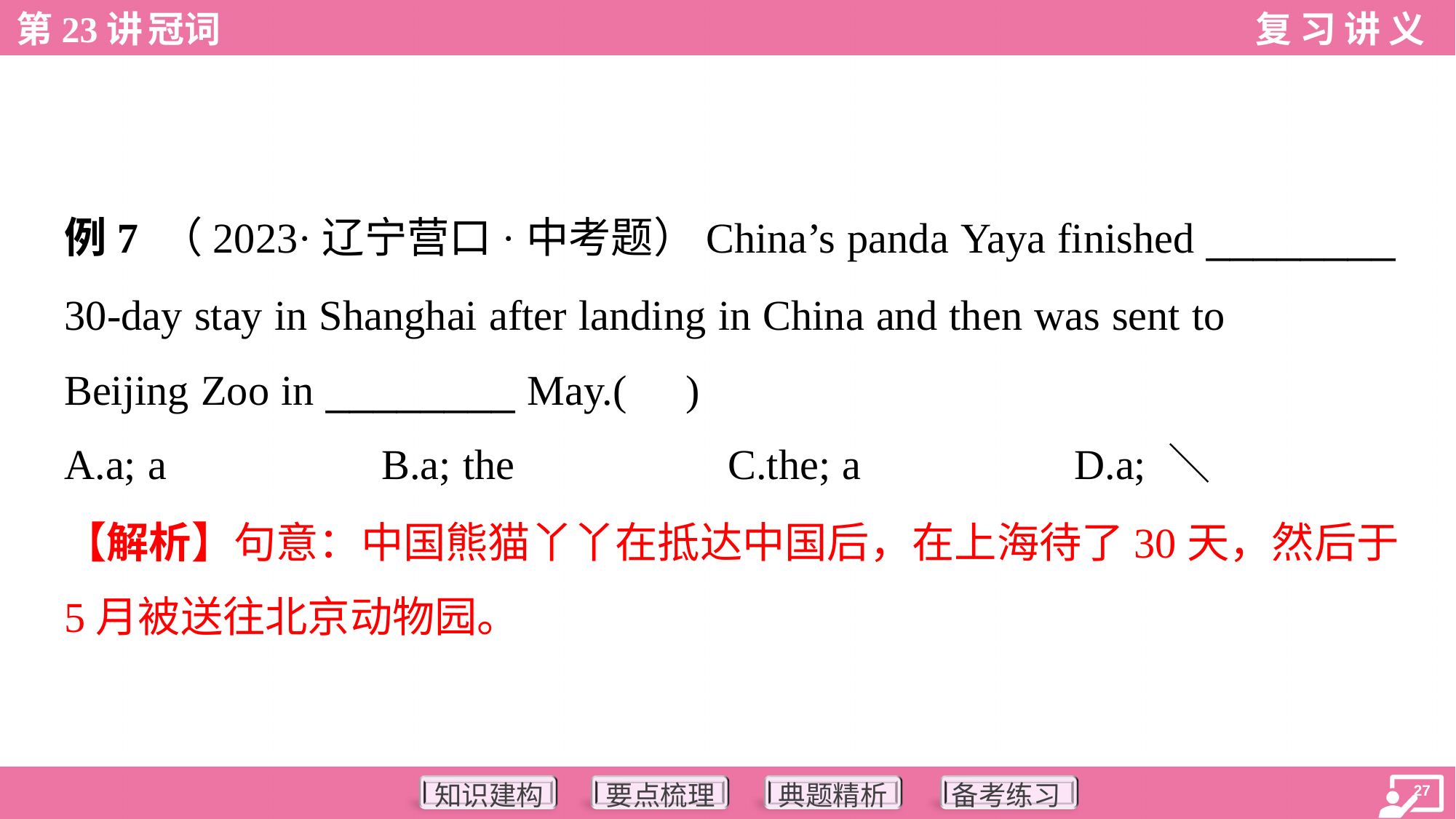

例7 （2023·辽宁营口·中考题）China’s panda Yaya finished ________
30-day stay in Shanghai after landing in China and then was sent to
Beijing Zoo in ________ May.(     )
A.a; a	B.a; the	C.the; a	D.a; ＼
【解析】句意：中国熊猫丫丫在抵达中国后，在上海待了30天，然后于
5月被送往北京动物园。